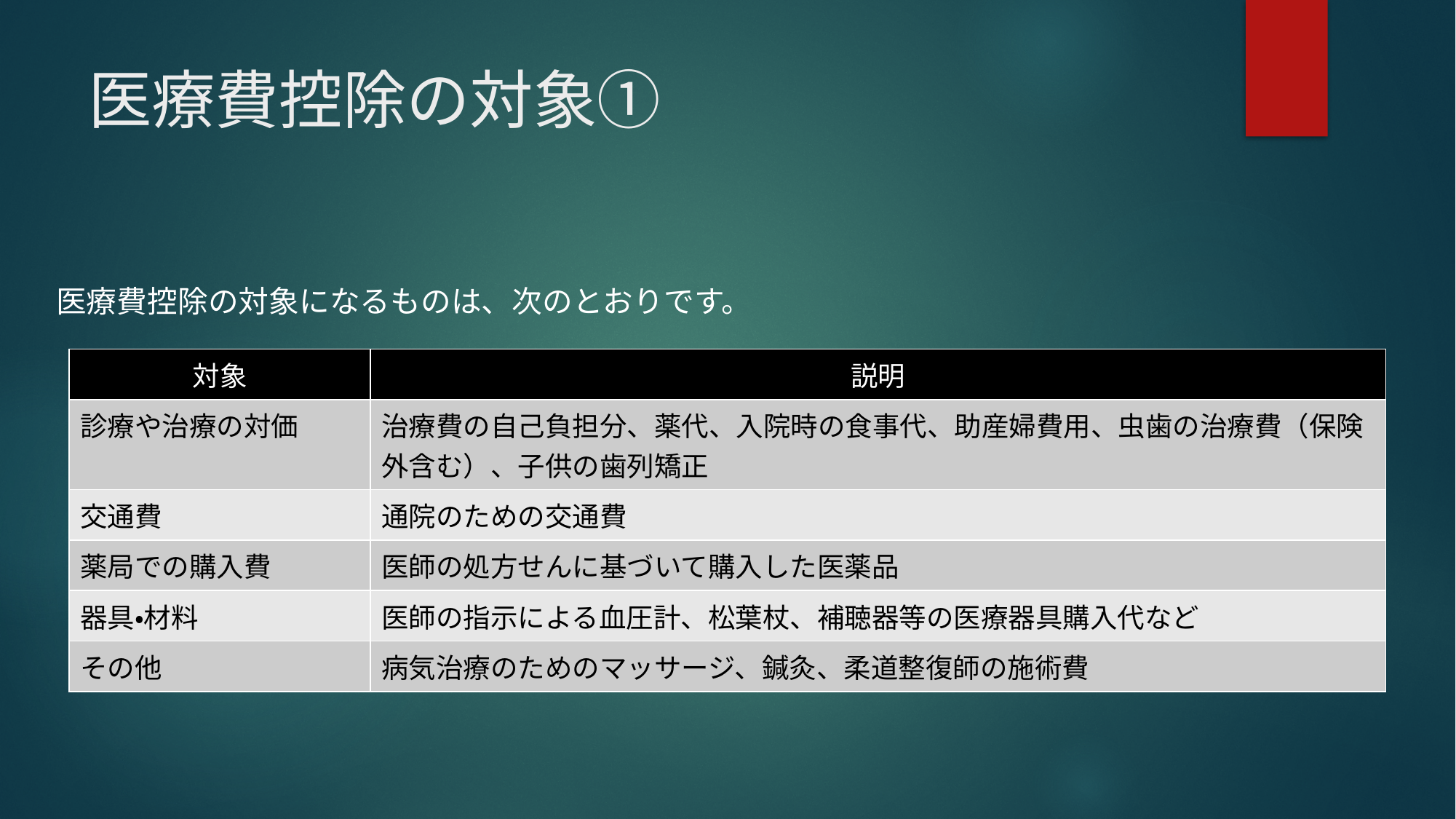

# 医療費控除の対象①
医療費控除の対象になるものは、次のとおりです。
| 対象 | 説明 |
| --- | --- |
| 診療や治療の対価 | 治療費の自己負担分、薬代、入院時の食事代、助産婦費用、虫歯の治療費（保険外含む）、子供の歯列矯正 |
| 交通費 | 通院のための交通費 |
| 薬局での購入費 | 医師の処方せんに基づいて購入した医薬品 |
| 器具・材料 | 医師の指示による血圧計、松葉杖、補聴器等の医療器具購入代など |
| その他 | 病気治療のためのマッサージ、鍼灸、柔道整復師の施術費 |